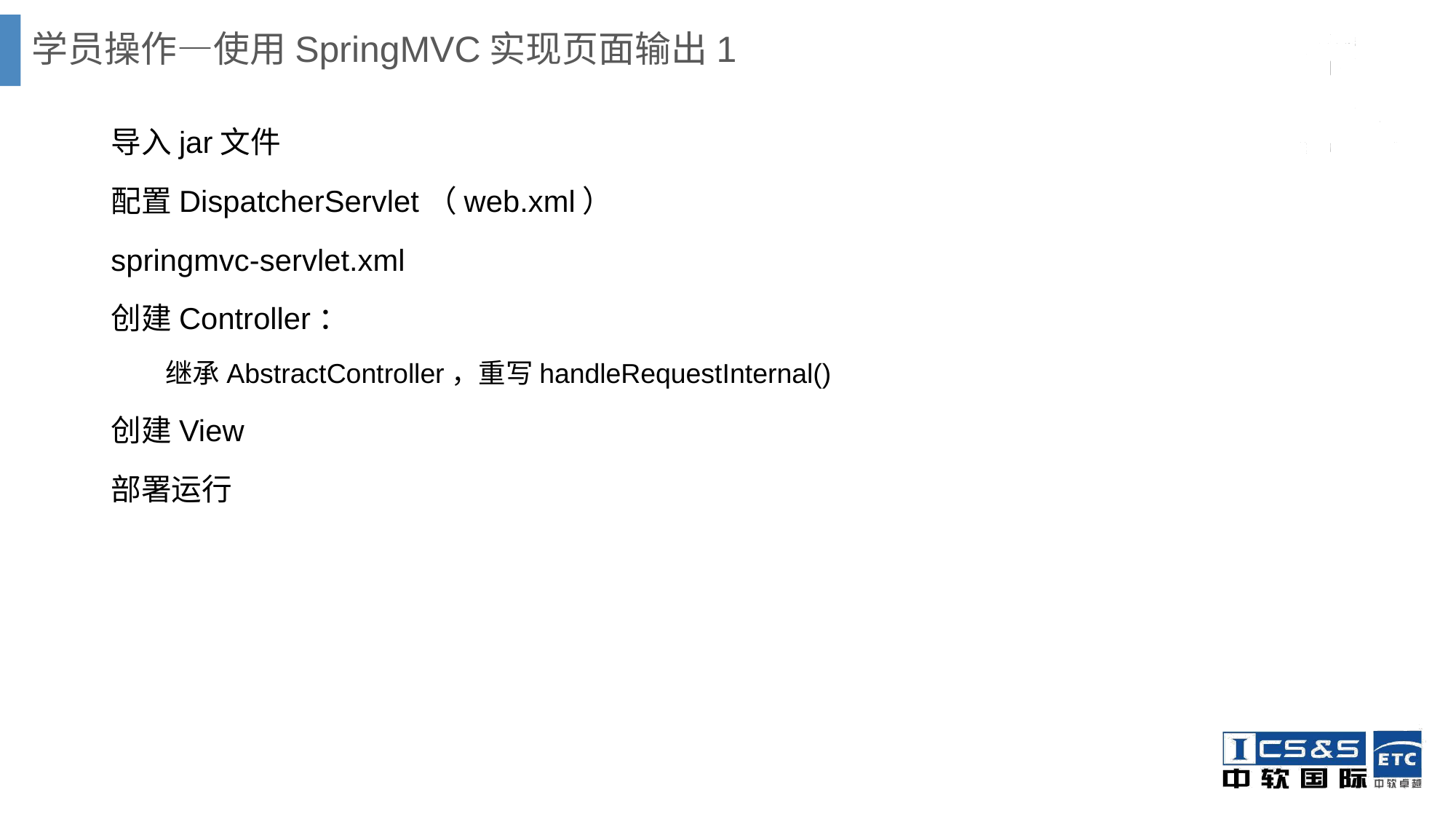

# 学员操作—使用SpringMVC实现页面输出1
导入jar文件
配置DispatcherServlet（web.xml）
springmvc-servlet.xml
创建Controller：
继承AbstractController，重写handleRequestInternal()
创建View
部署运行